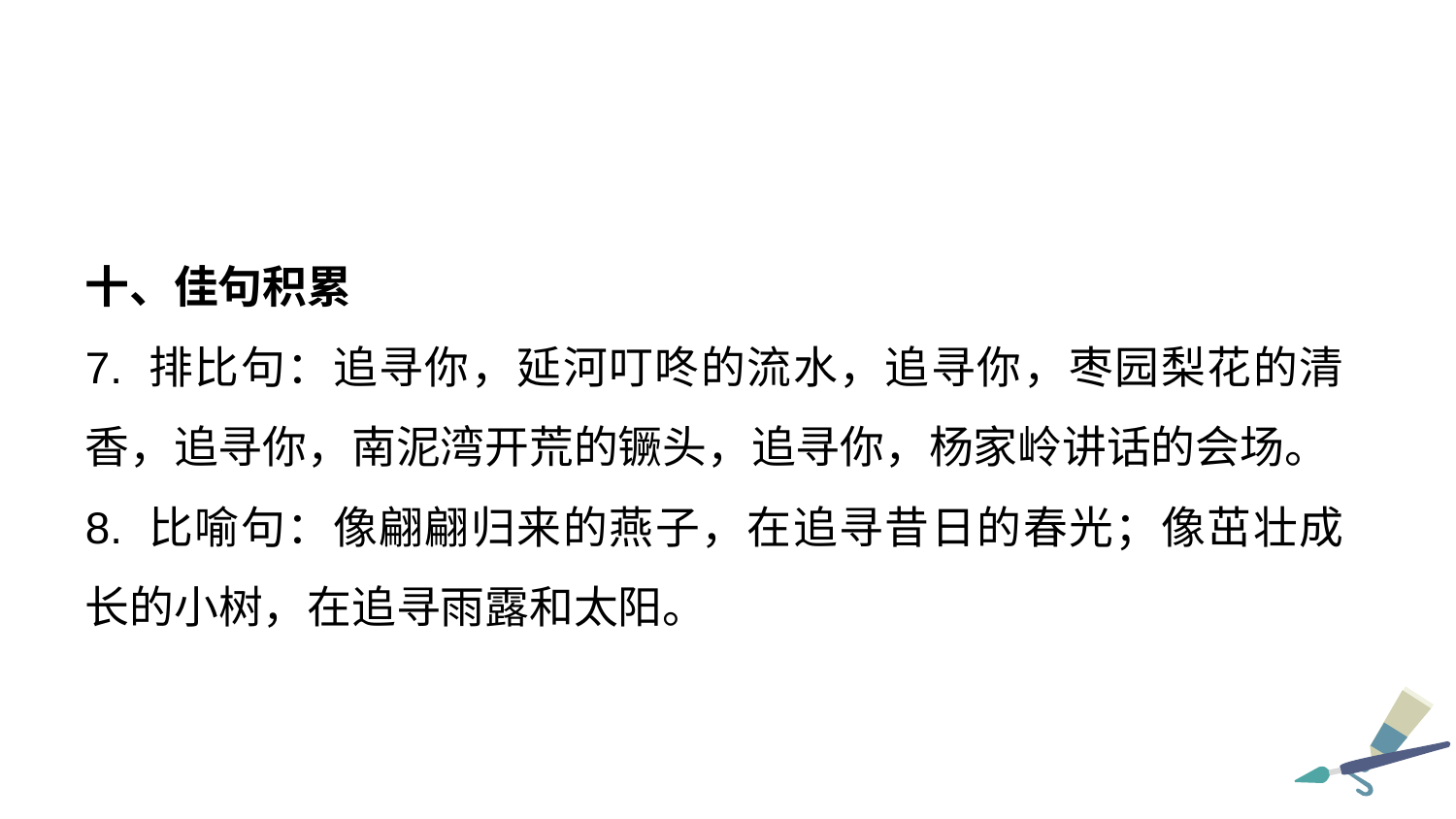

十、佳句积累
7. 排比句：追寻你，延河叮咚的流水，追寻你，枣园梨花的清香，追寻你，南泥湾开荒的镢头，追寻你，杨家岭讲话的会场。
8. 比喻句：像翩翩归来的燕子，在追寻昔日的春光；像茁壮成长的小树，在追寻雨露和太阳。